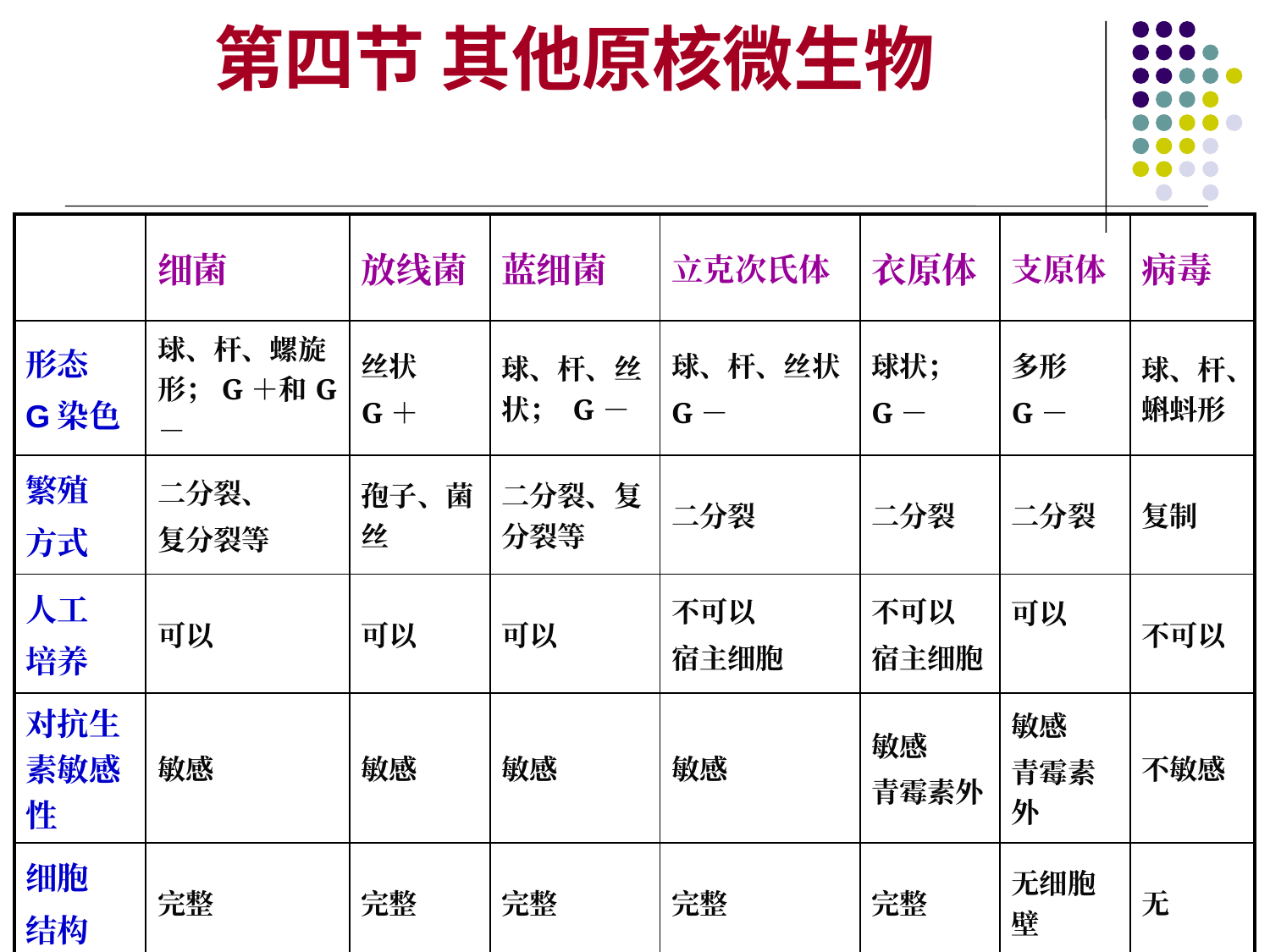

第四节 其他原核微生物
|  | 细菌 | 放线菌 | 蓝细菌 | 立克次氏体 | 衣原体 | 支原体 | 病毒 |
| --- | --- | --- | --- | --- | --- | --- | --- |
| 形态 G染色 | 球、杆、螺旋形；G＋和G－ | 丝状 G＋ | 球、杆、丝状； G－ | 球、杆、丝状 G－ | 球状； G－ | 多形 G－ | 球、杆、蝌蚪形 |
| 繁殖 方式 | 二分裂、 复分裂等 | 孢子、菌丝 | 二分裂、复分裂等 | 二分裂 | 二分裂 | 二分裂 | 复制 |
| 人工 培养 | 可以 | 可以 | 可以 | 不可以 宿主细胞 | 不可以 宿主细胞 | 可以 | 不可以 |
| 对抗生素敏感性 | 敏感 | 敏感 | 敏感 | 敏感 | 敏感 青霉素外 | 敏感 青霉素外 | 不敏感 |
| 细胞 结构 | 完整 | 完整 | 完整 | 完整 | 完整 | 无细胞壁 | 无 |